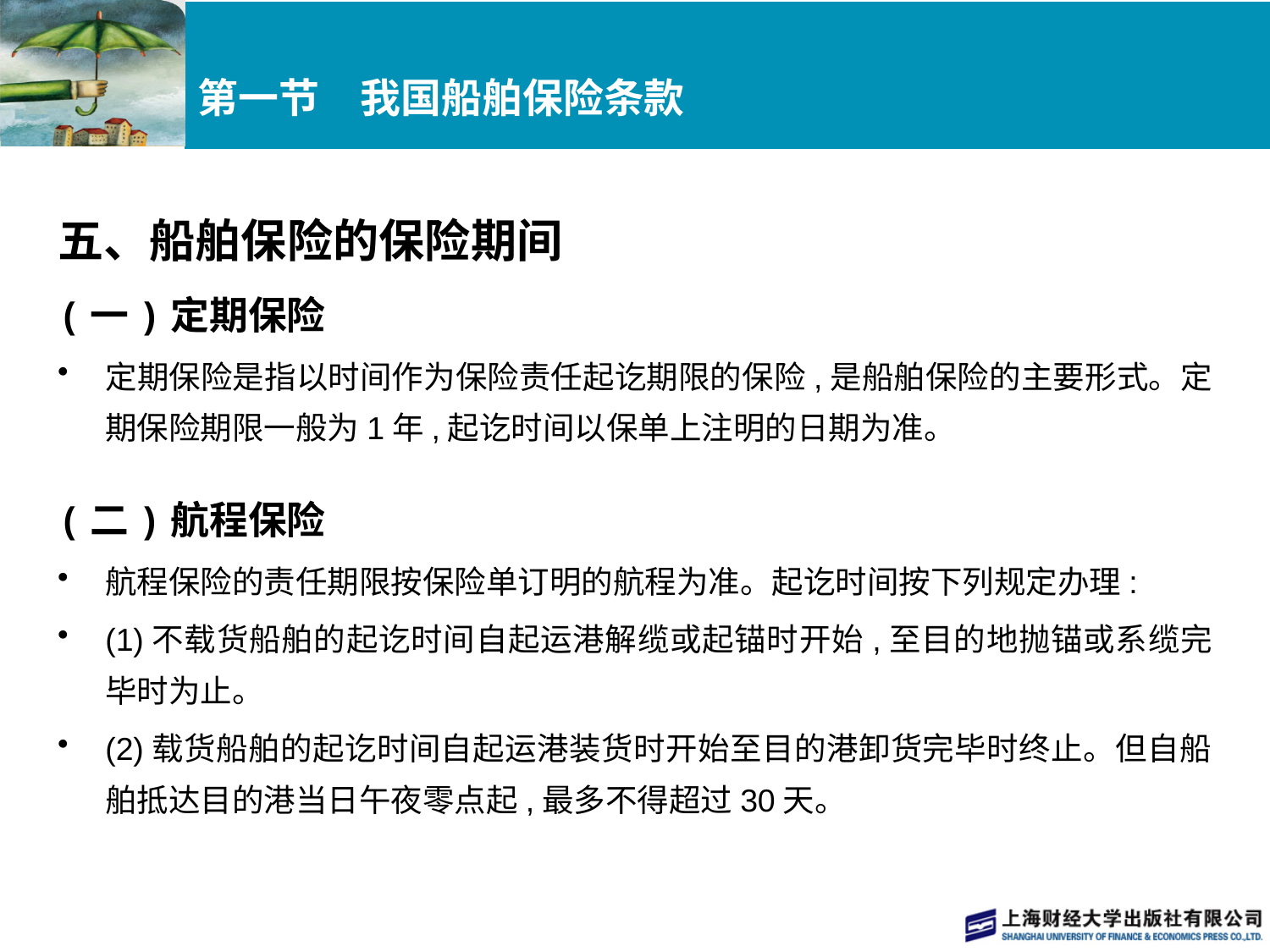

# 第一节　我国船舶保险条款
五、船舶保险的保险期间
(一)定期保险
定期保险是指以时间作为保险责任起讫期限的保险,是船舶保险的主要形式。定期保险期限一般为1年,起讫时间以保单上注明的日期为准。

(二)航程保险
航程保险的责任期限按保险单订明的航程为准。起讫时间按下列规定办理:
(1)不载货船舶的起讫时间自起运港解缆或起锚时开始,至目的地抛锚或系缆完毕时为止。
(2)载货船舶的起讫时间自起运港装货时开始至目的港卸货完毕时终止。但自船舶抵达目的港当日午夜零点起,最多不得超过30天。